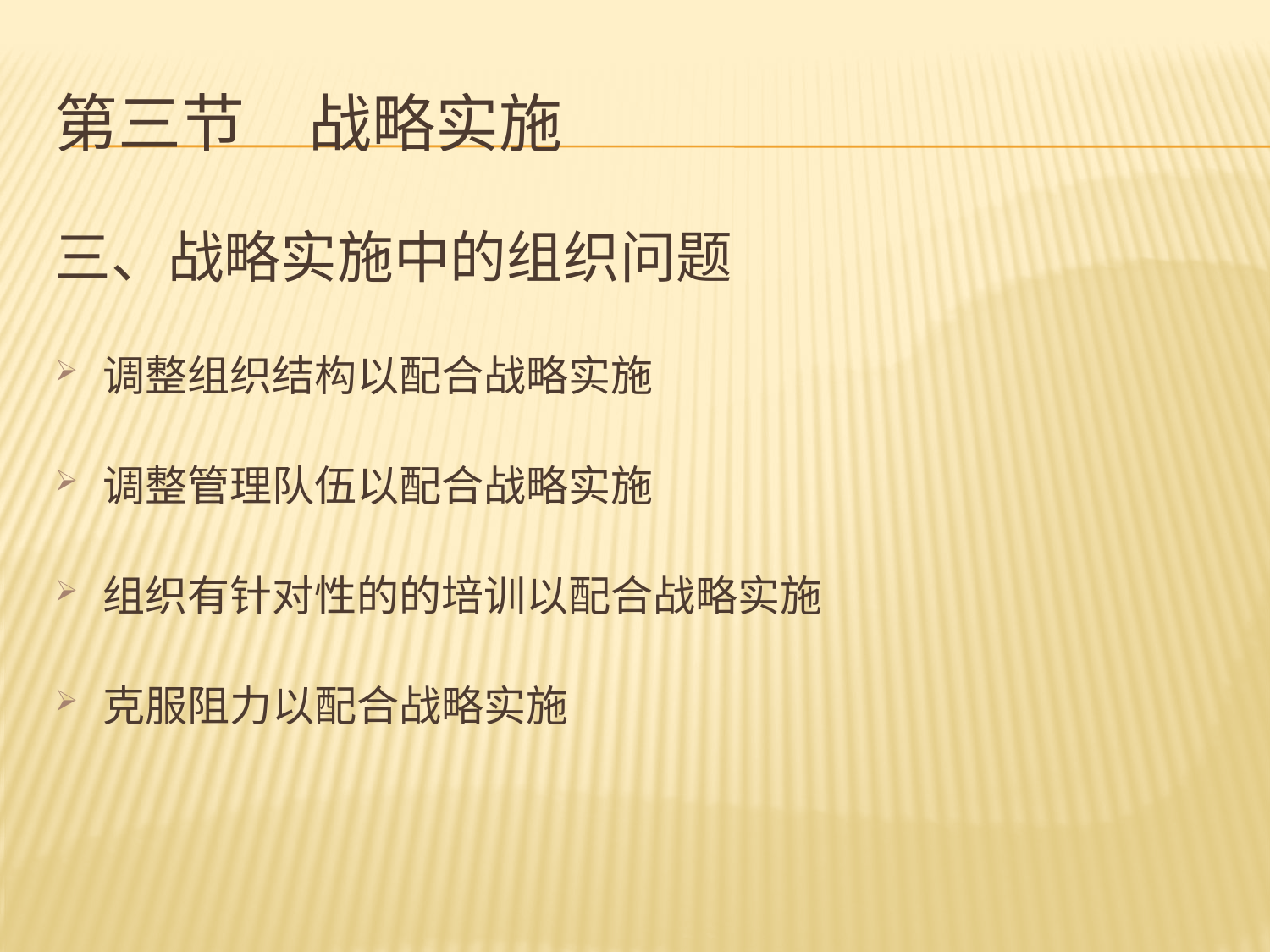

# 第三节　战略实施
三、战略实施中的组织问题
调整组织结构以配合战略实施
调整管理队伍以配合战略实施
组织有针对性的的培训以配合战略实施
克服阻力以配合战略实施